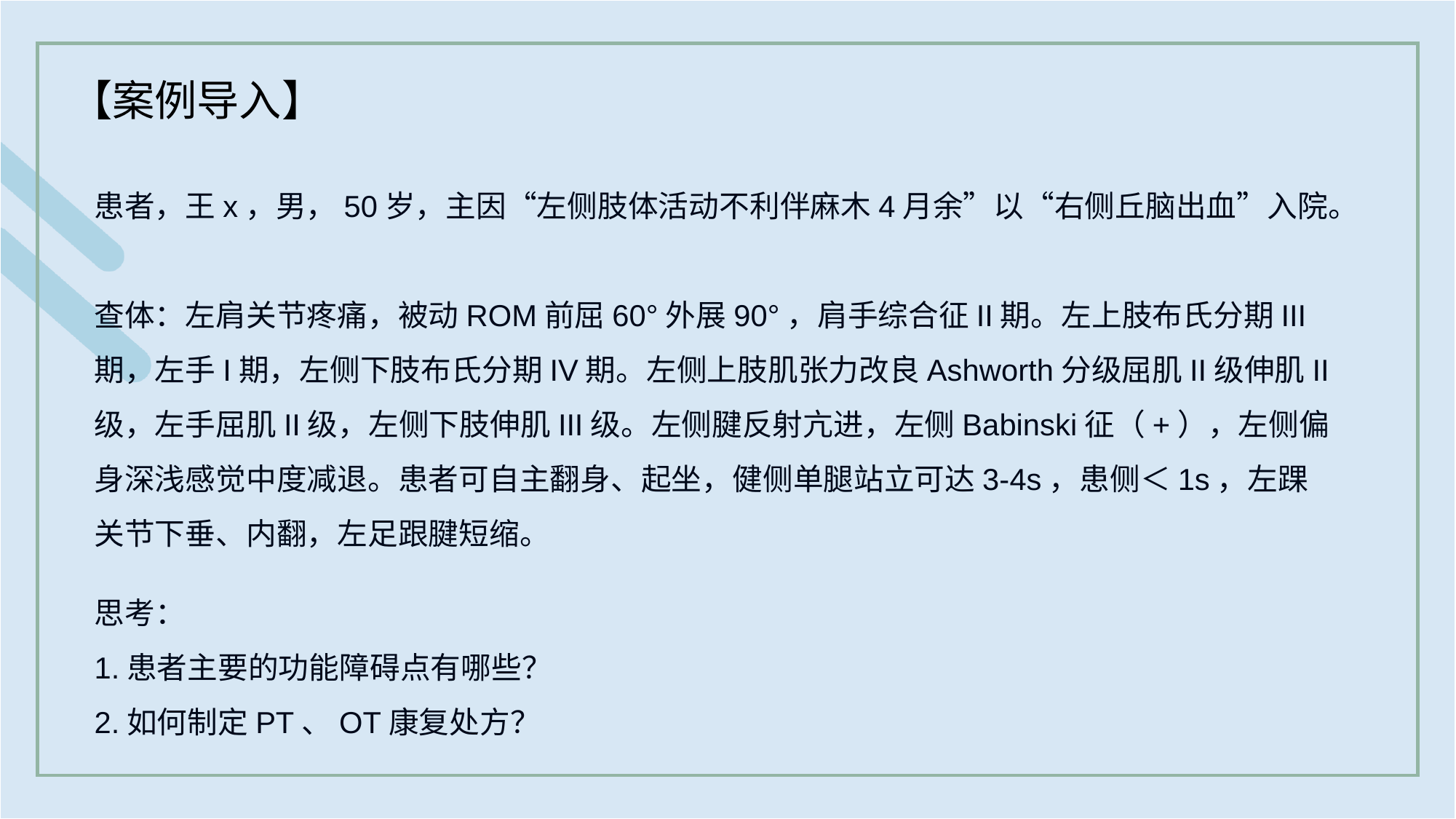

【案例导入】
患者，王x，男，50岁，主因“左侧肢体活动不利伴麻木4月余”以“右侧丘脑出血”入院。

查体：左肩关节疼痛，被动ROM前屈60°外展90°，肩手综合征II期。左上肢布氏分期III期，左手I期，左侧下肢布氏分期IV期。左侧上肢肌张力改良Ashworth分级屈肌II级伸肌II级，左手屈肌II级，左侧下肢伸肌III级。左侧腱反射亢进，左侧Babinski征（+），左侧偏身深浅感觉中度减退。患者可自主翻身、起坐，健侧单腿站立可达3-4s，患侧＜1s，左踝关节下垂、内翻，左足跟腱短缩。

思考：
1.患者主要的功能障碍点有哪些？
2.如何制定PT、OT康复处方？